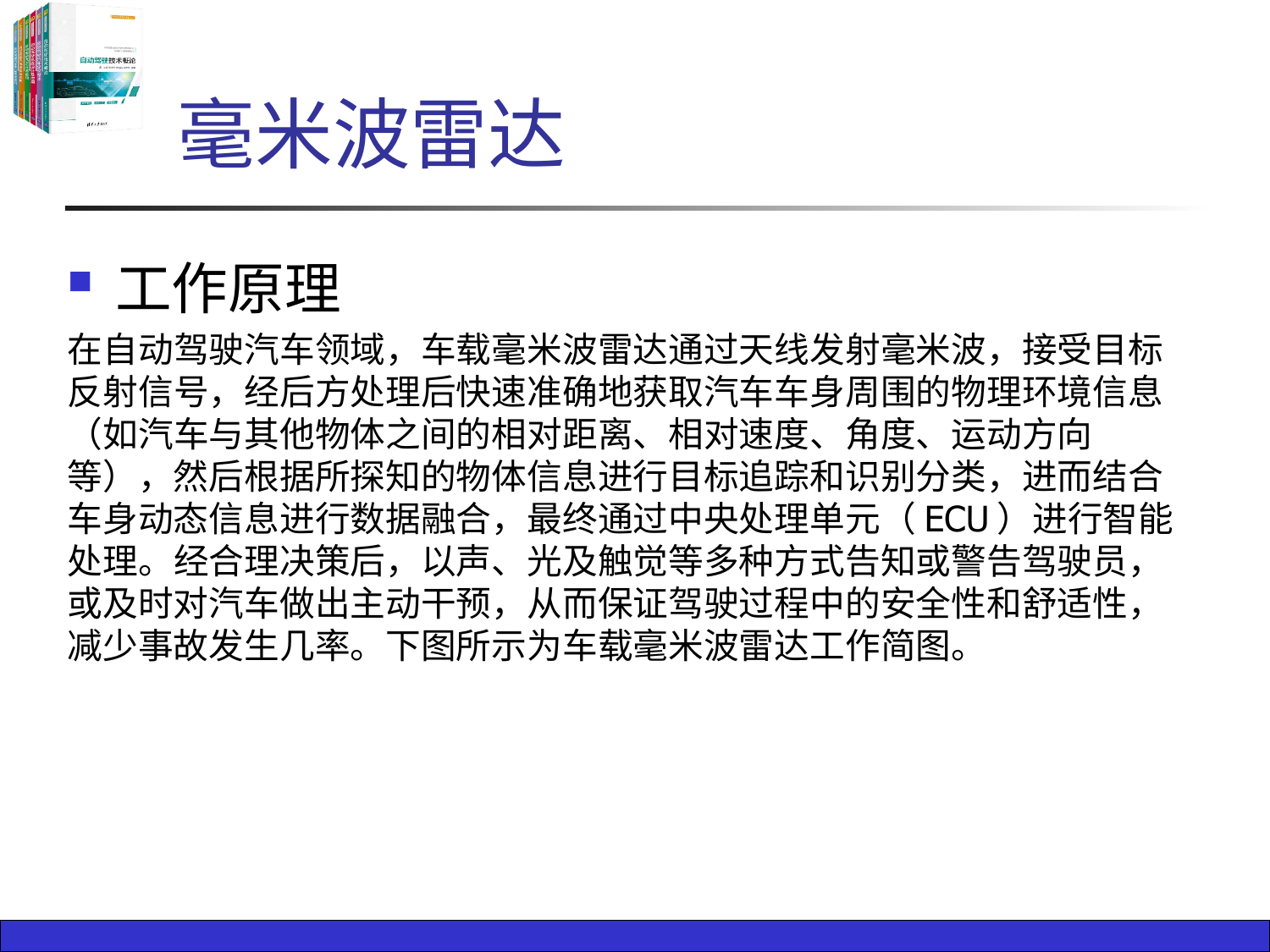

# 毫米波雷达
工作原理
在自动驾驶汽车领域，车载毫米波雷达通过天线发射毫米波，接受目标反射信号，经后方处理后快速准确地获取汽车车身周围的物理环境信息（如汽车与其他物体之间的相对距离、相对速度、角度、运动方向等），然后根据所探知的物体信息进行目标追踪和识别分类，进而结合车身动态信息进行数据融合，最终通过中央处理单元（ECU）进行智能处理。经合理决策后，以声、光及触觉等多种方式告知或警告驾驶员，或及时对汽车做出主动干预，从而保证驾驶过程中的安全性和舒适性，减少事故发生几率。下图所示为车载毫米波雷达工作简图。